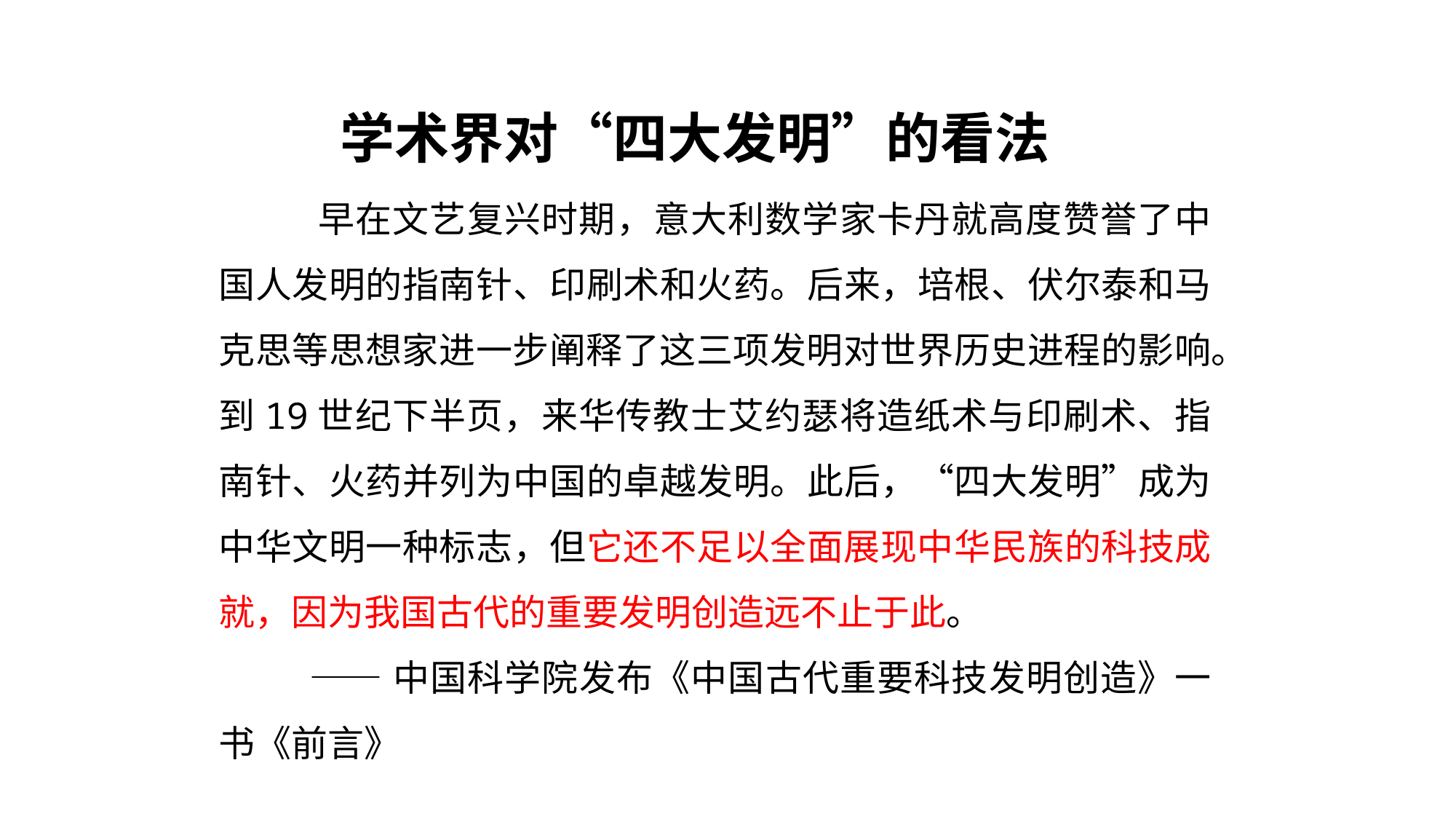

学术界对“四大发明”的看法
             早在文艺复兴时期，意大利数学家卡丹就高度赞誉了中国人发明的指南针、印刷术和火药。后来，培根、伏尔泰和马克思等思想家进一步阐释了这三项发明对世界历史进程的影响。到19世纪下半页，来华传教士艾约瑟将造纸术与印刷术、指南针、火药并列为中国的卓越发明。此后，“四大发明”成为中华文明一种标志，但它还不足以全面展现中华民族的科技成就，因为我国古代的重要发明创造远不止于此。
          ——中国科学院发布《中国古代重要科技发明创造》一书《前言》